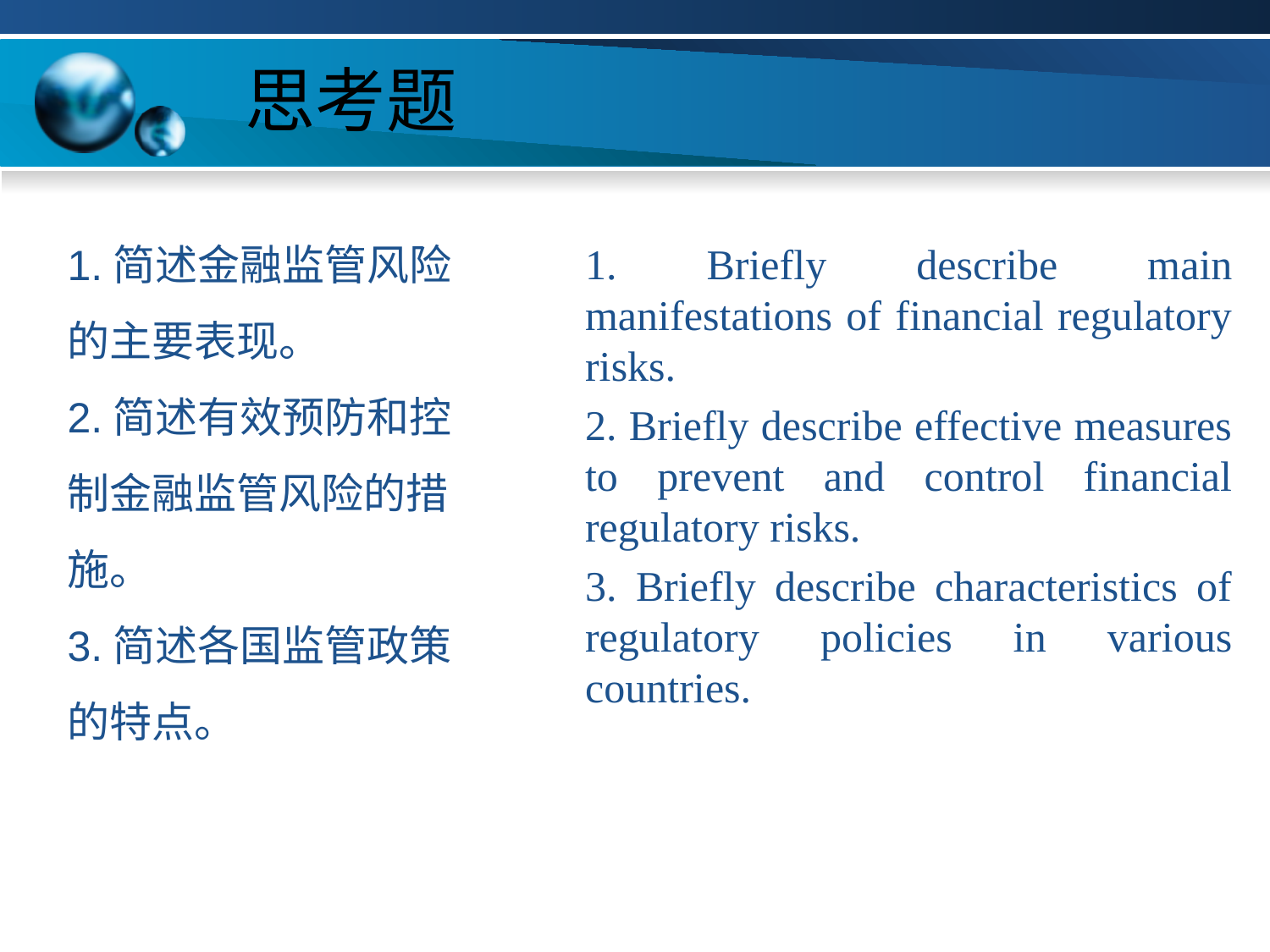

# 思考题
1.简述金融监管风险的主要表现。
2.简述有效预防和控制金融监管风险的措施。
3.简述各国监管政策的特点。
1. Briefly describe main manifestations of financial regulatory risks.
2. Briefly describe effective measures to prevent and control financial regulatory risks.
3. Briefly describe characteristics of regulatory policies in various countries.